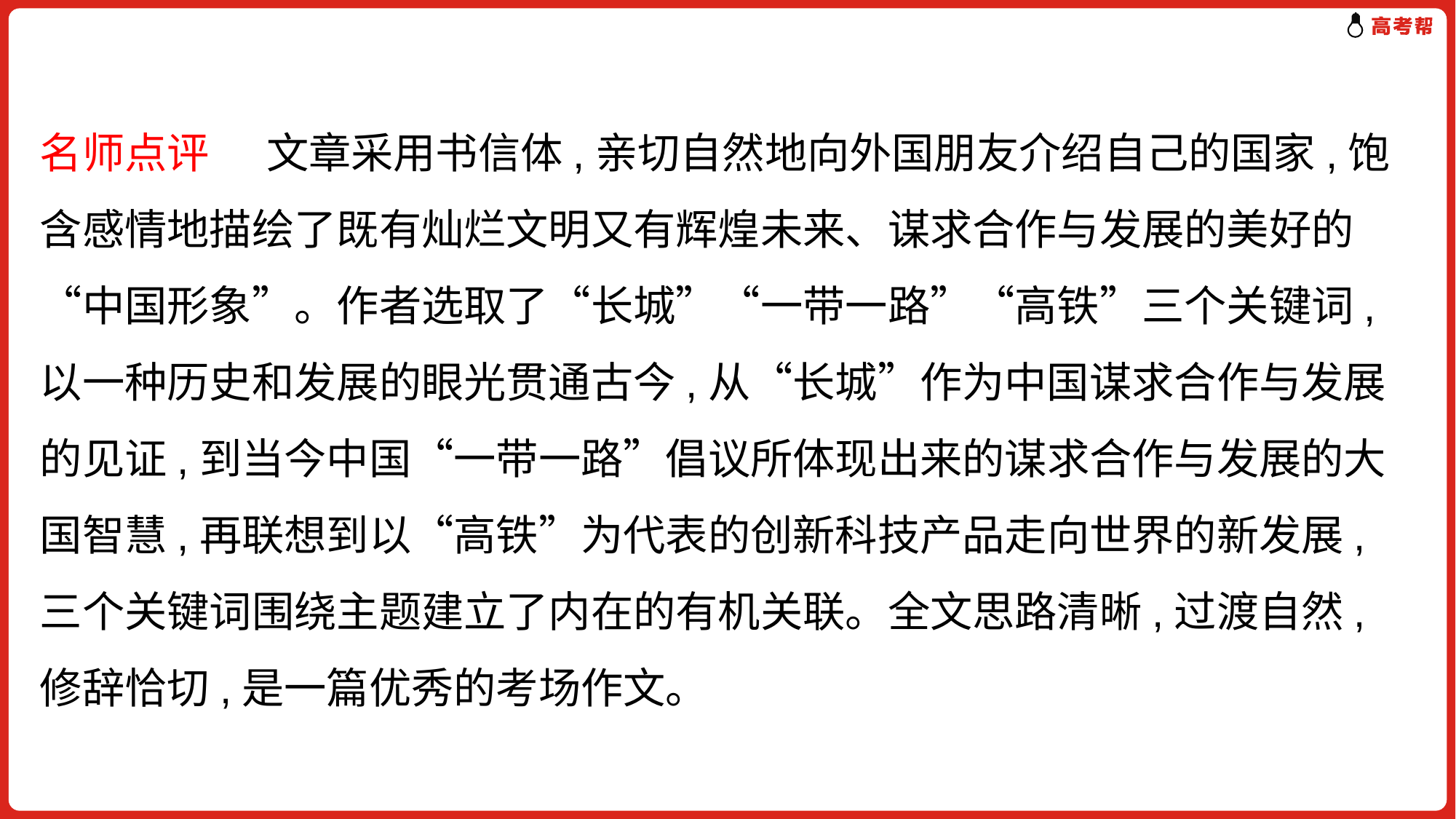

名师点评      文章采用书信体,亲切自然地向外国朋友介绍自己的国家,饱含感情地描绘了既有灿烂文明又有辉煌未来、谋求合作与发展的美好的“中国形象”。作者选取了“长城”“一带一路”“高铁”三个关键词,以一种历史和发展的眼光贯通古今,从“长城”作为中国谋求合作与发展的见证,到当今中国“一带一路”倡议所体现出来的谋求合作与发展的大国智慧,再联想到以“高铁”为代表的创新科技产品走向世界的新发展,三个关键词围绕主题建立了内在的有机关联。全文思路清晰,过渡自然,修辞恰切,是一篇优秀的考场作文。